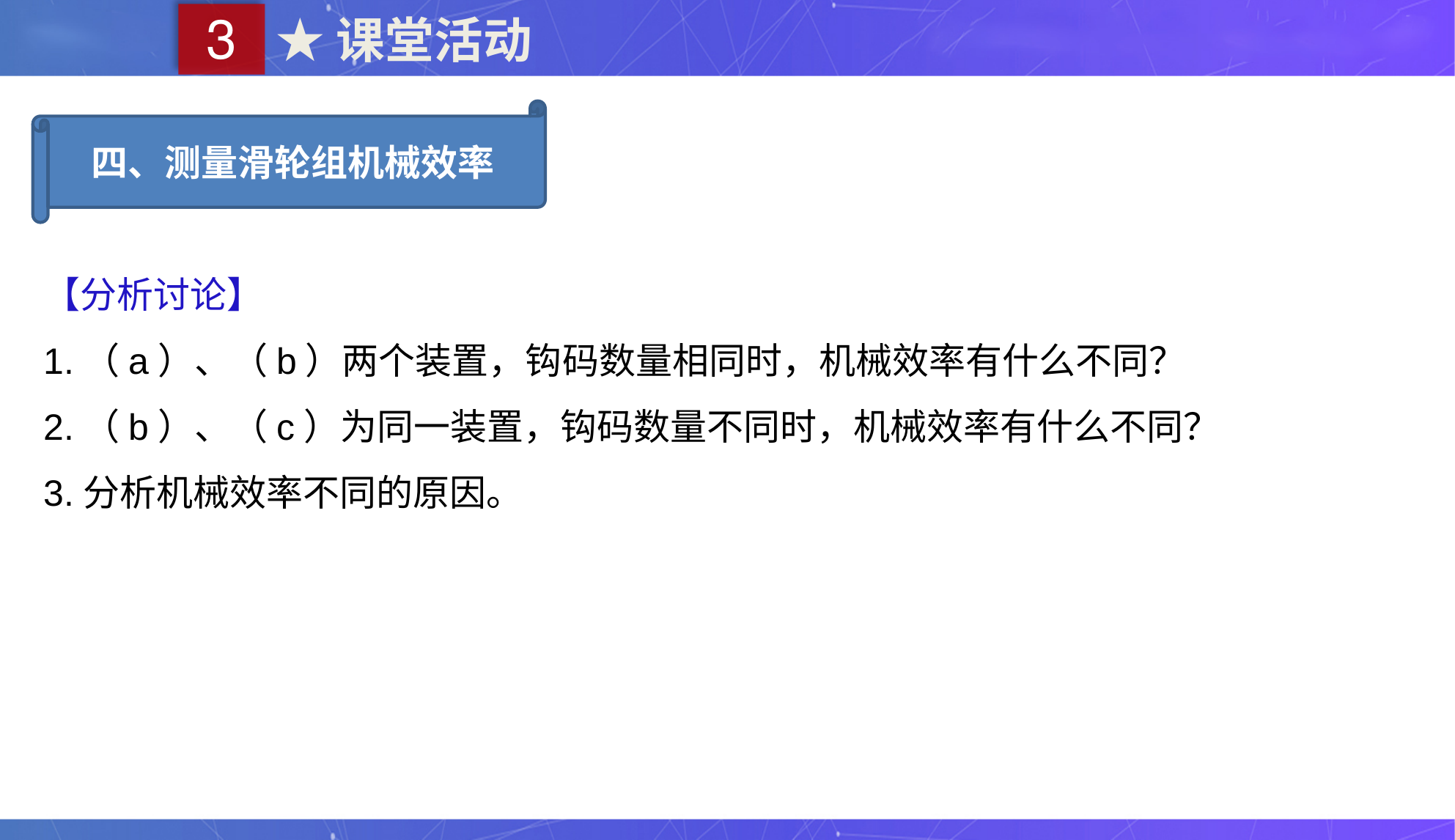

3
★课堂活动
四、测量滑轮组机械效率
【分析讨论】
1.（a）、（b）两个装置，钩码数量相同时，机械效率有什么不同？
2.（b）、（c）为同一装置，钩码数量不同时，机械效率有什么不同？
3.分析机械效率不同的原因。